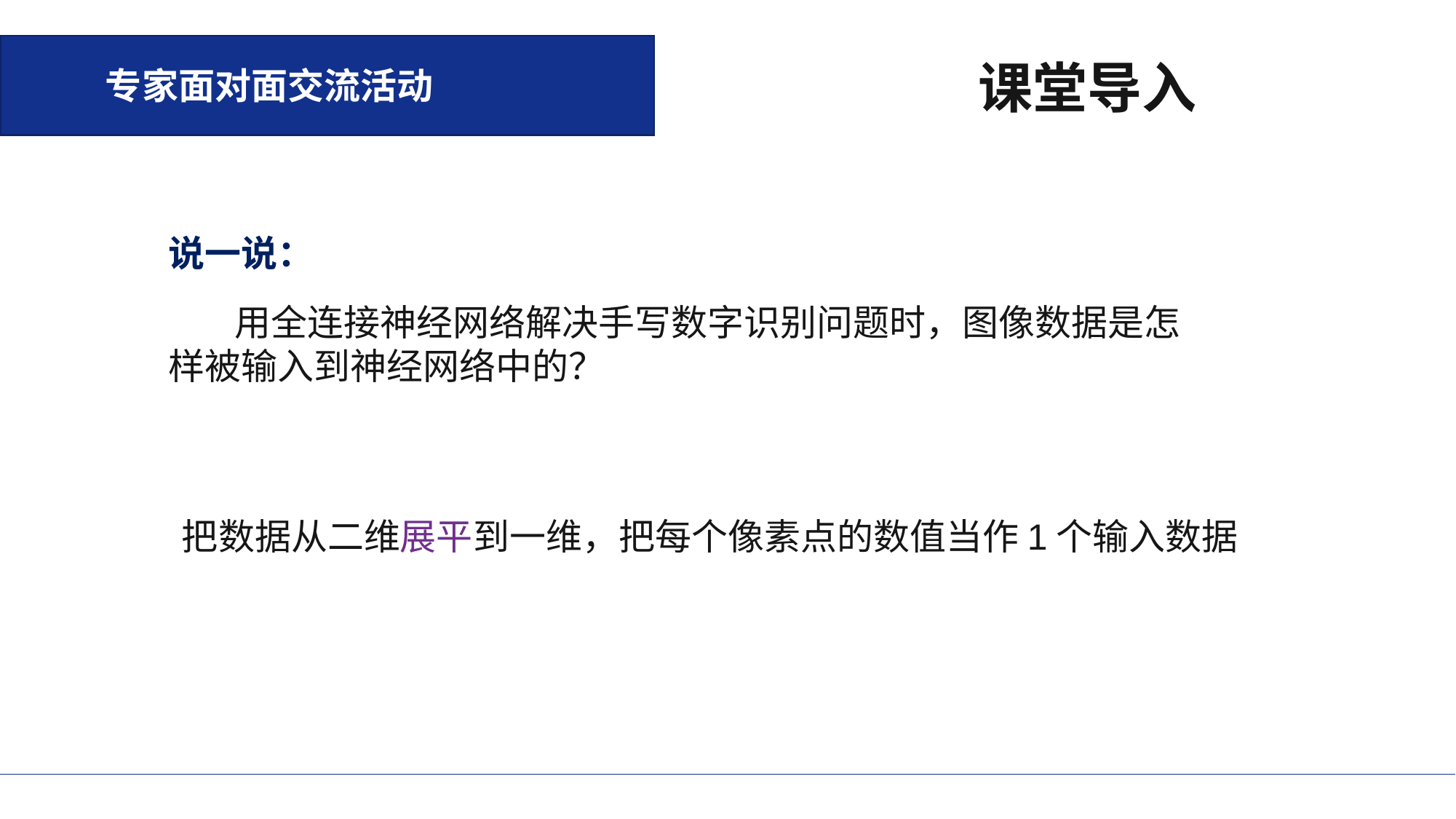

专家面对面交流活动
课堂导入
说一说：

       用全连接神经网络解决手写数字识别问题时，图像数据是怎样被输入到神经网络中的？
把数据从二维展平到一维，把每个像素点的数值当作1个输入数据